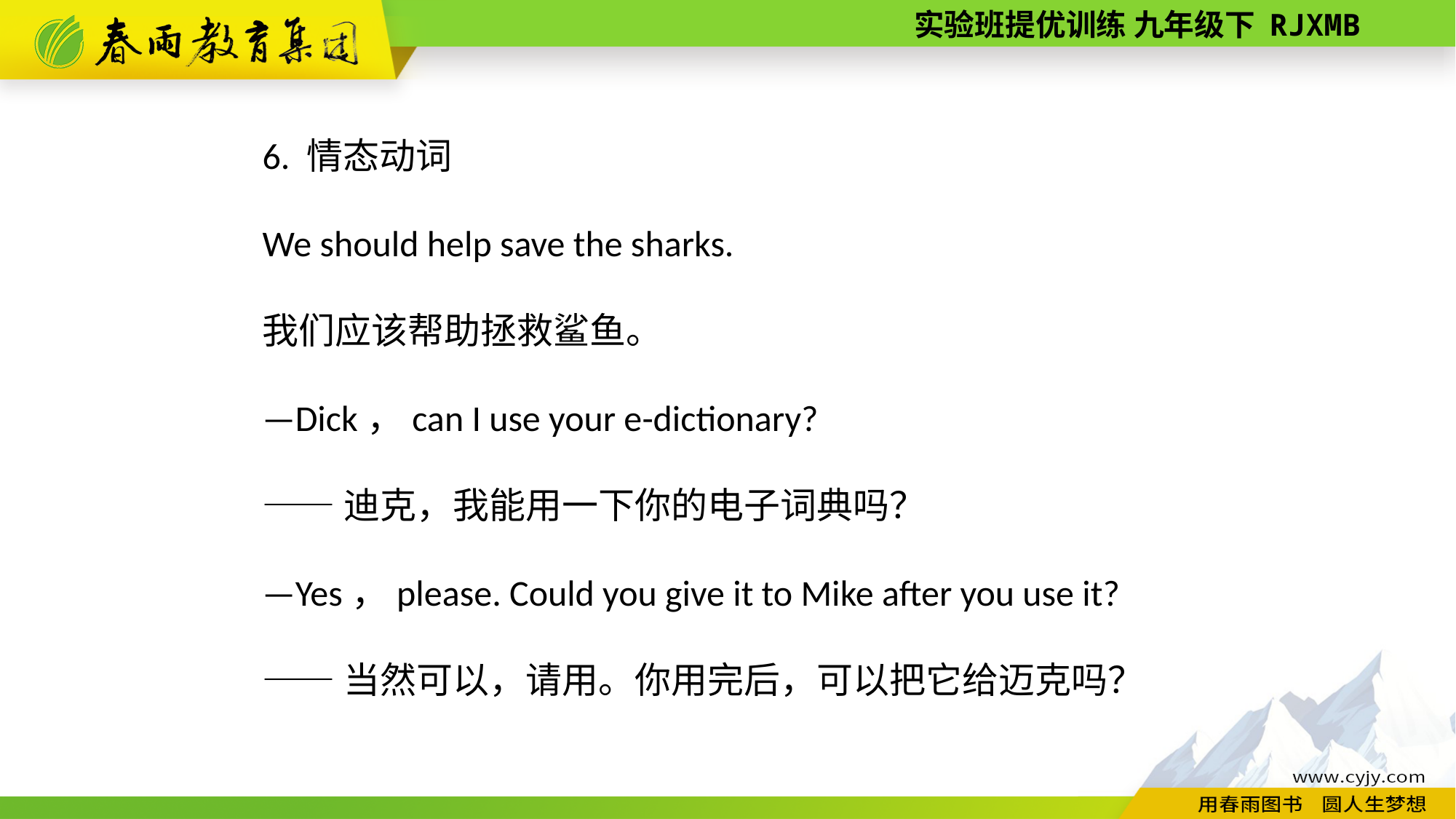

6. 情态动词
We should help save the sharks.
我们应该帮助拯救鲨鱼。
—Dick，can I use your e­-dictionary?
——迪克，我能用一下你的电子词典吗？
—Yes，please. Could you give it to Mike after you use it?
——当然可以，请用。你用完后，可以把它给迈克吗？